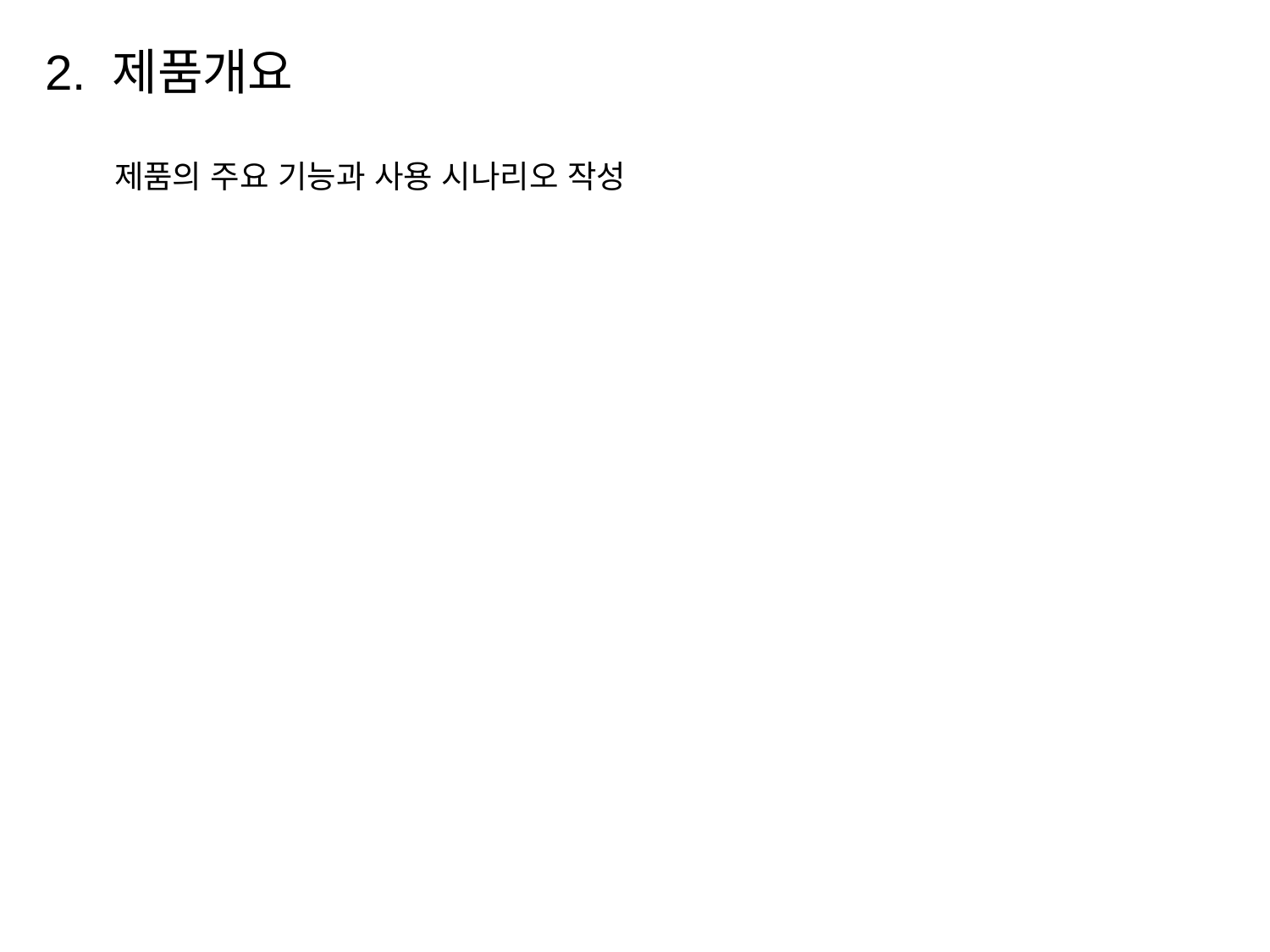

# 2. 제품개요
제품의 주요 기능과 사용 시나리오 작성